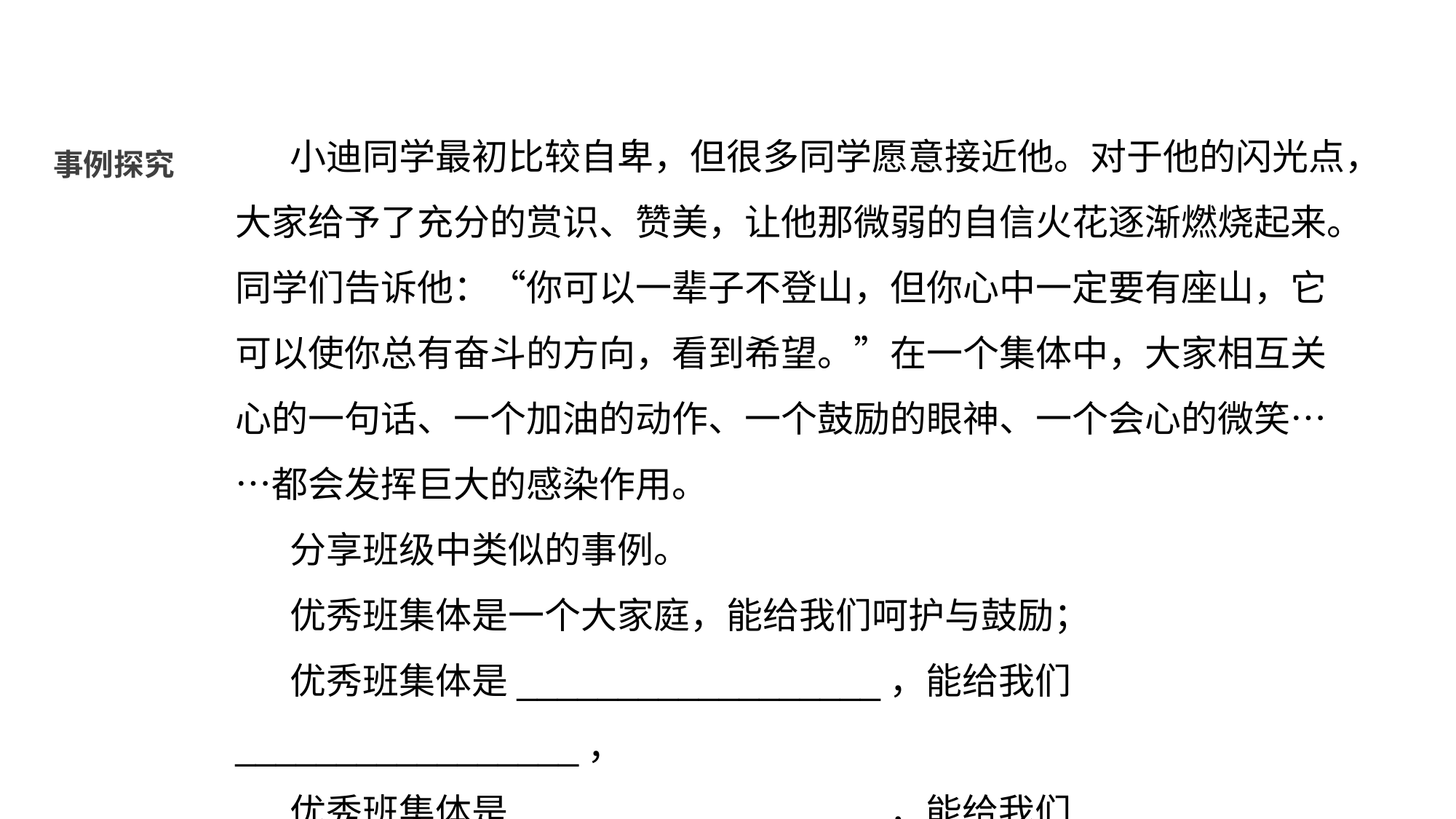

小迪同学最初比较自卑，但很多同学愿意接近他。对于他的闪光点，大家给予了充分的赏识、赞美，让他那微弱的自信火花逐渐燃烧起来。同学们告诉他：“你可以一辈子不登山，但你心中一定要有座山，它可以使你总有奋斗的方向，看到希望。”在一个集体中，大家相互关心的一句话、一个加油的动作、一个鼓励的眼神、一个会心的微笑……都会发挥巨大的感染作用。
分享班级中类似的事例。
优秀班集体是一个大家庭，能给我们呵护与鼓励；
优秀班集体是__________________，能给我们_________________，
优秀班集体是__________________，能给我们_________________。
事例探究